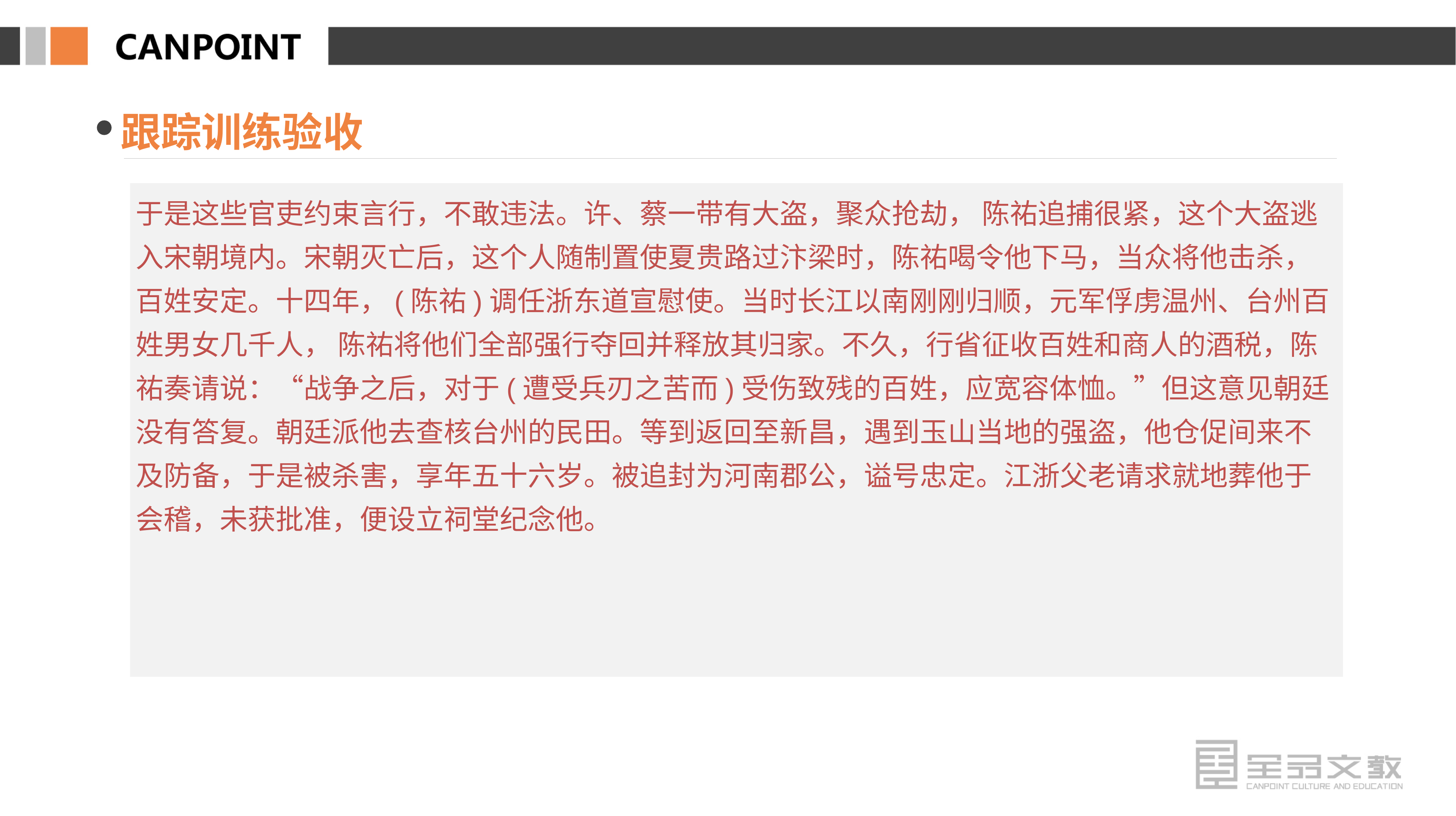

跟踪训练验收

于是这些官吏约束言行，不敢违法。许、蔡一带有大盗，聚众抢劫， 陈祐追捕很紧，这个大盗逃入宋朝境内。宋朝灭亡后，这个人随制置使夏贵路过汴梁时，陈祐喝令他下马，当众将他击杀，百姓安定。十四年，(陈祐)调任浙东道宣慰使。当时长江以南刚刚归顺，元军俘虏温州、台州百姓男女几千人， 陈祐将他们全部强行夺回并释放其归家。不久，行省征收百姓和商人的酒税，陈祐奏请说：“战争之后，对于(遭受兵刃之苦而)受伤致残的百姓，应宽容体恤。”但这意见朝廷没有答复。朝廷派他去查核台州的民田。等到返回至新昌，遇到玉山当地的强盗，他仓促间来不及防备，于是被杀害，享年五十六岁。被追封为河南郡公，谥号忠定。江浙父老请求就地葬他于会稽，未获批准，便设立祠堂纪念他。